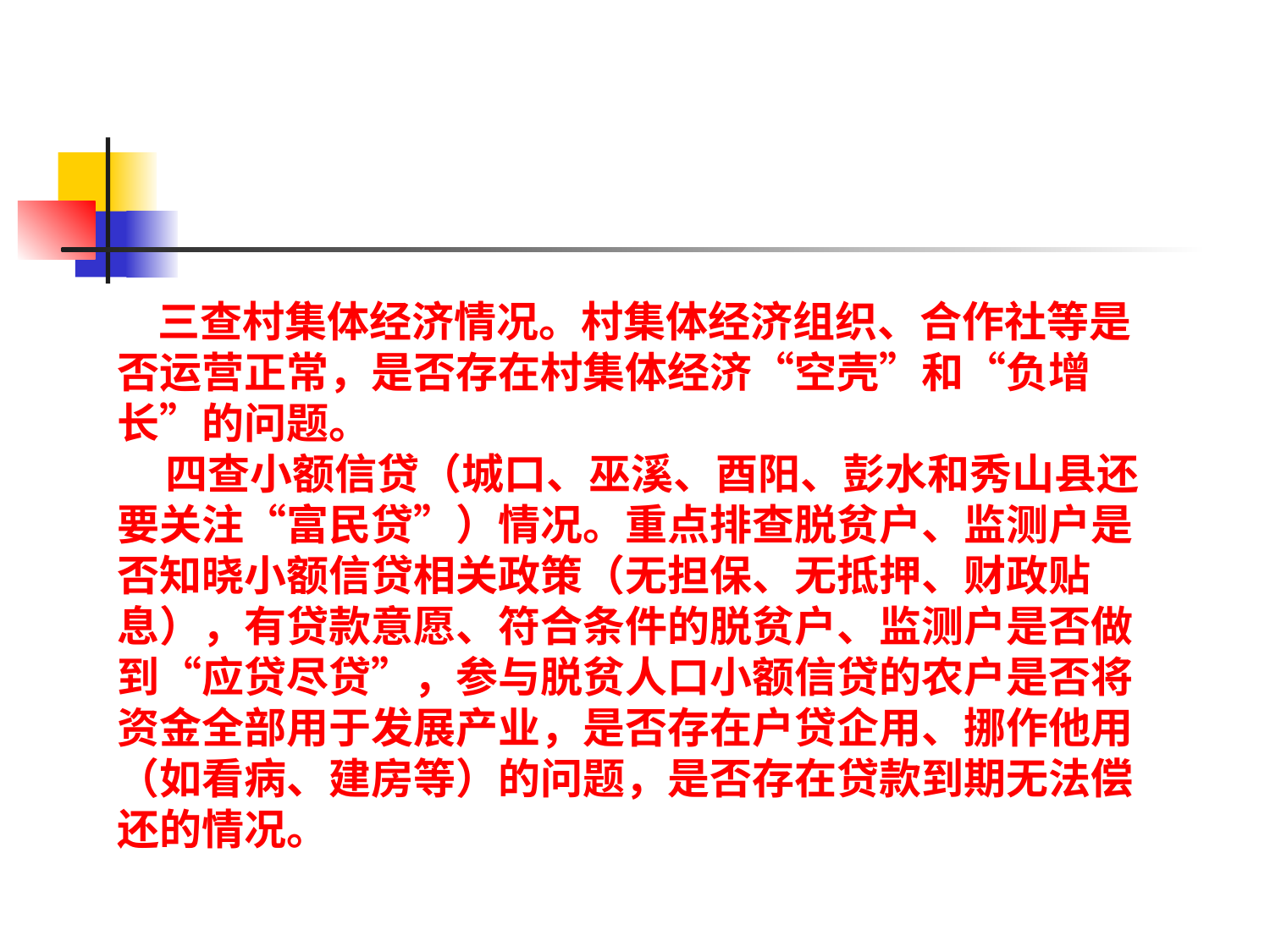

三查村集体经济情况。村集体经济组织、合作社等是否运营正常，是否存在村集体经济“空壳”和“负增长”的问题。
    四查小额信贷（城口、巫溪、酉阳、彭水和秀山县还要关注“富民贷”）情况。重点排查脱贫户、监测户是否知晓小额信贷相关政策（无担保、无抵押、财政贴息），有贷款意愿、符合条件的脱贫户、监测户是否做到“应贷尽贷”，参与脱贫人口小额信贷的农户是否将资金全部用于发展产业，是否存在户贷企用、挪作他用（如看病、建房等）的问题，是否存在贷款到期无法偿还的情况。